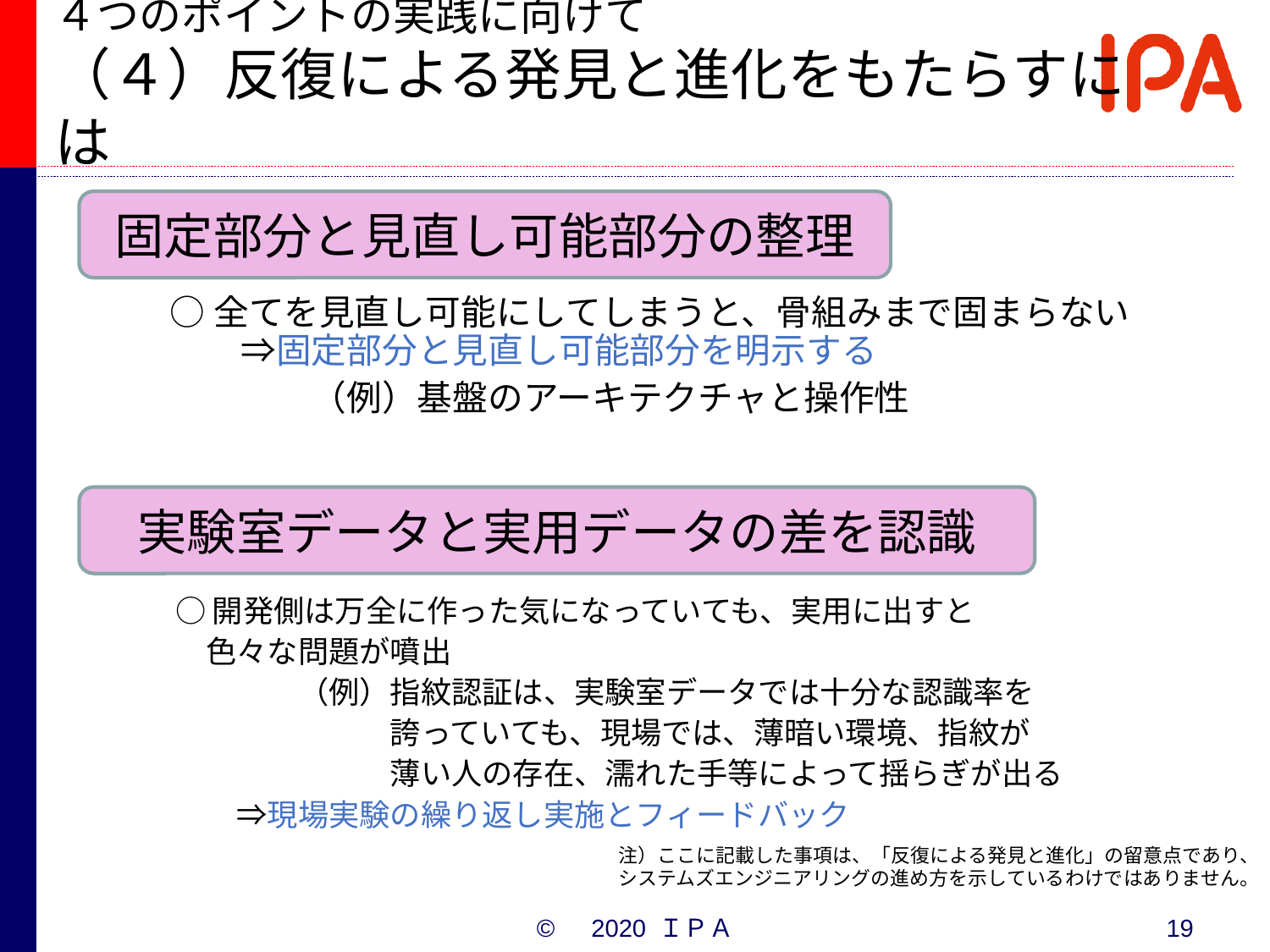

# ４つのポイントの実践に向けて （４）反復による発見と進化をもたらすには

固定部分と見直し可能部分の整理
○全てを見直し可能にしてしまうと、骨組みまで固まらない
　　⇒固定部分と見直し可能部分を明示する
　　　　（例）基盤のアーキテクチャと操作性
実験室データと実用データの差を認識
○開発側は万全に作った気になっていても、実用に出すと
　色々な問題が噴出
　　　　（例）指紋認証は、実験室データでは十分な認識率を
　　　　　　　誇っていても、現場では、薄暗い環境、指紋が
　　　　　　　薄い人の存在、濡れた手等によって揺らぎが出る
　　⇒現場実験の繰り返し実施とフィードバック

注）ここに記載した事項は、「反復による発見と進化」の留意点であり、システムズエンジニアリングの進め方を示しているわけではありません。
©　2020 ＩＰＡ
19